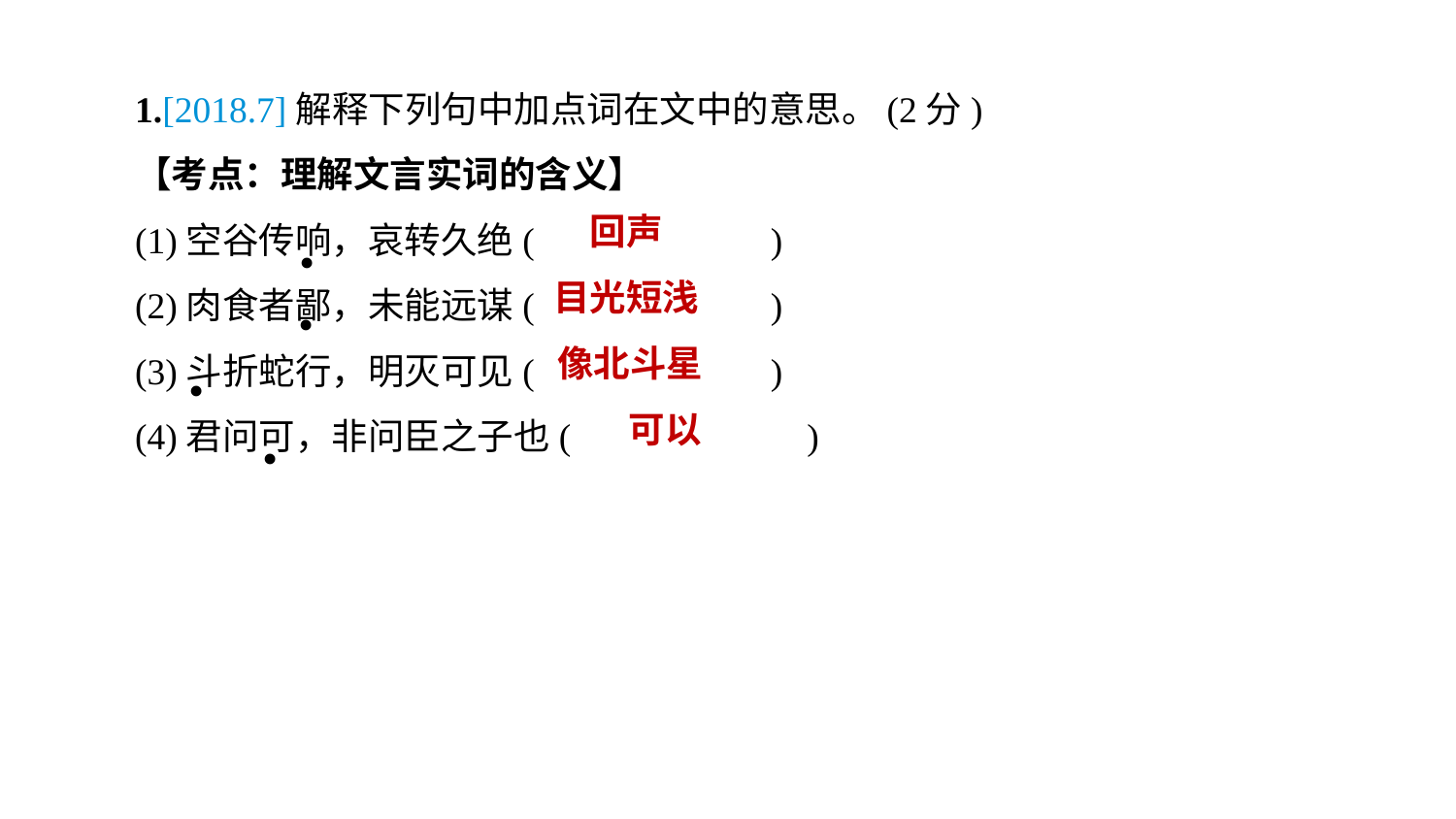

1.[2018.7]解释下列句中加点词在文中的意思。(2分)
【考点：理解文言实词的含义】
(1)空谷传响，哀转久绝(　　　　　　)
(2)肉食者鄙，未能远谋(　　　　　　)
(3)斗折蛇行，明灭可见(　　　　　　)
(4)君问可，非问臣之子也(　　　　　　)
回声
·
目光短浅
·
像北斗星
·
可以
·